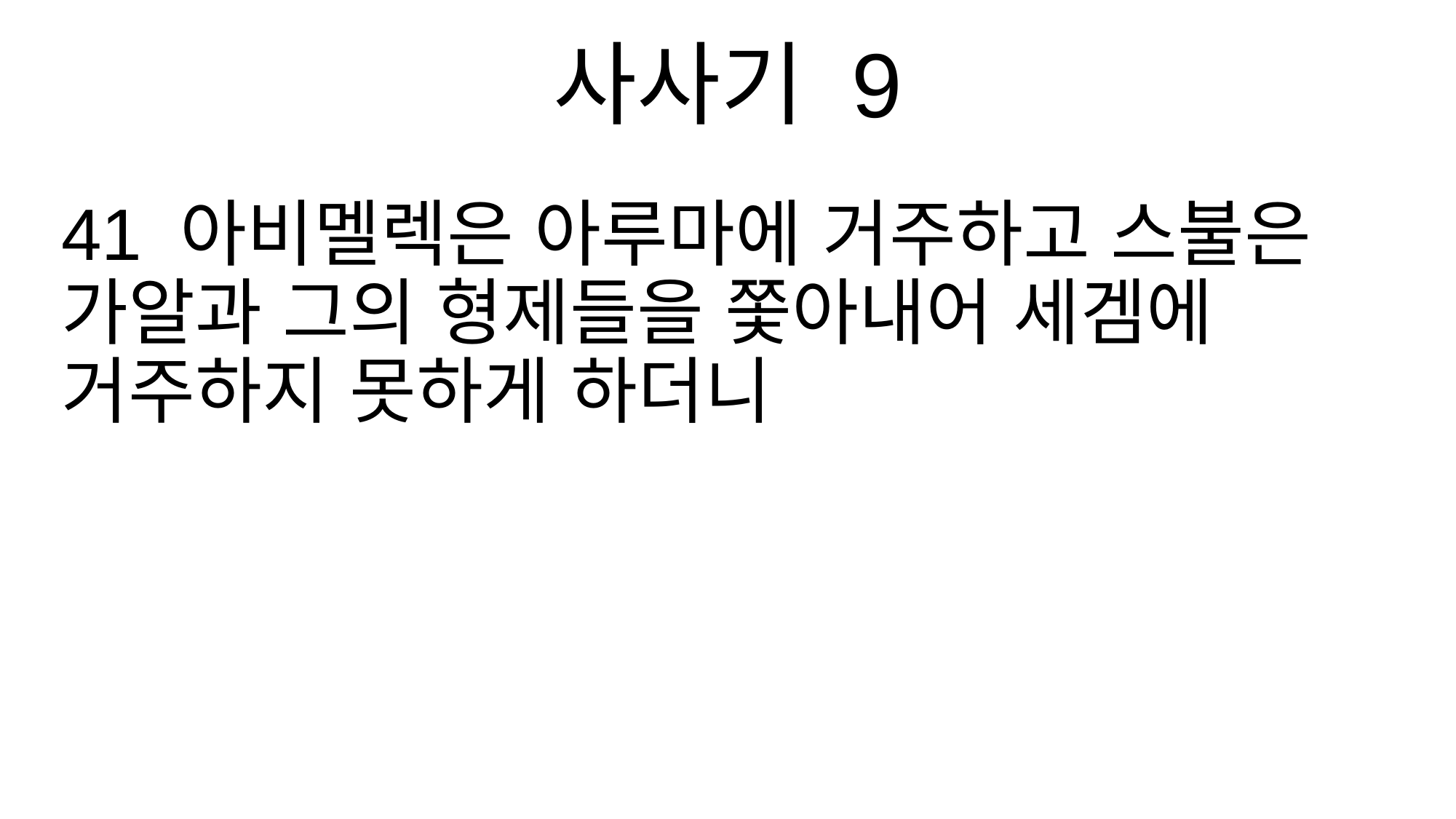

사사기 9
41 아비멜렉은 아루마에 거주하고 스불은 가알과 그의 형제들을 쫓아내어 세겜에 거주하지 못하게 하더니